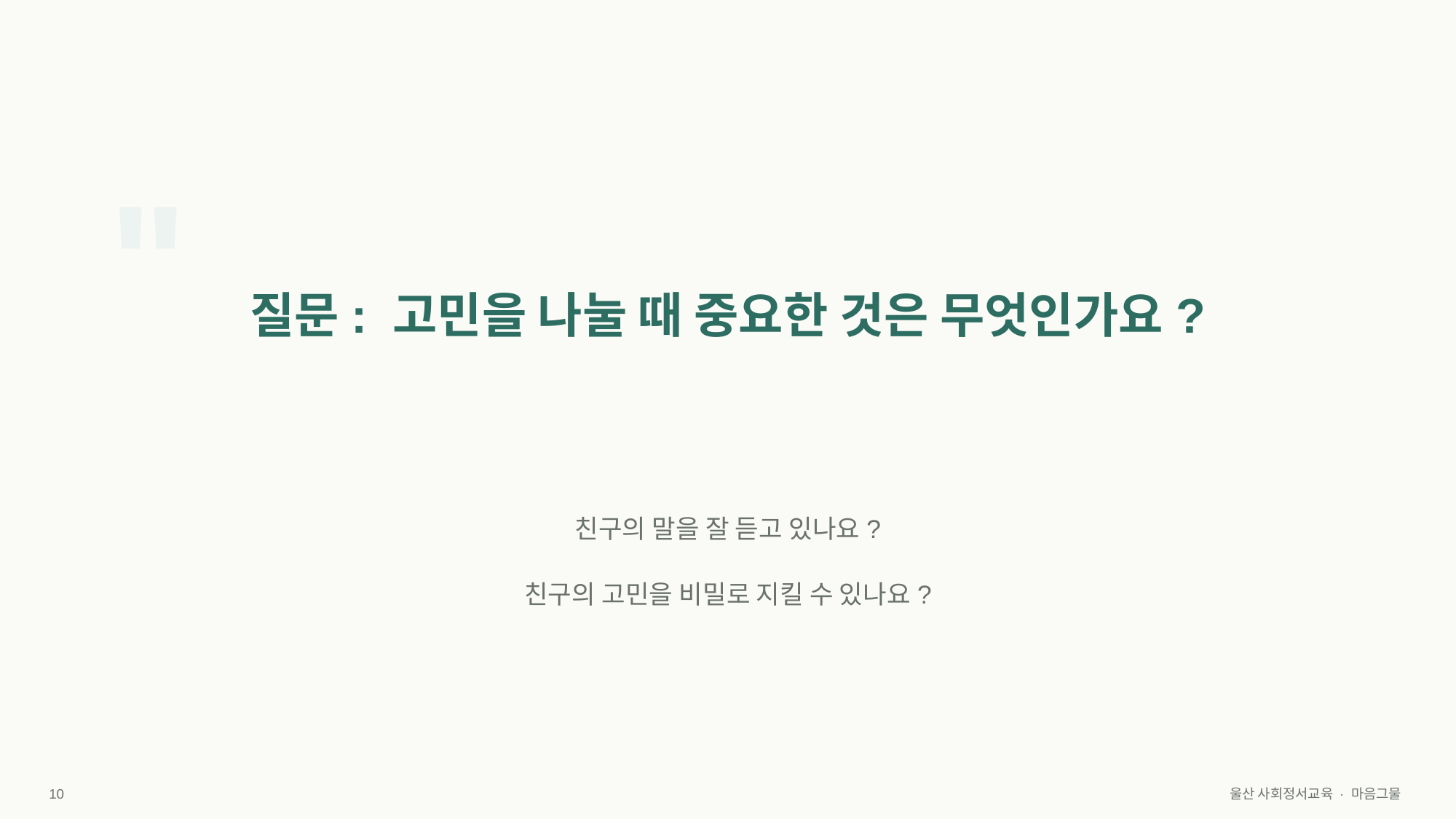

"
질문: 고민을 나눌 때 중요한 것은 무엇인가요?
친구의 말을 잘 듣고 있나요?
친구의 고민을 비밀로 지킬 수 있나요?
10
울산 사회정서교육 · 마음그물